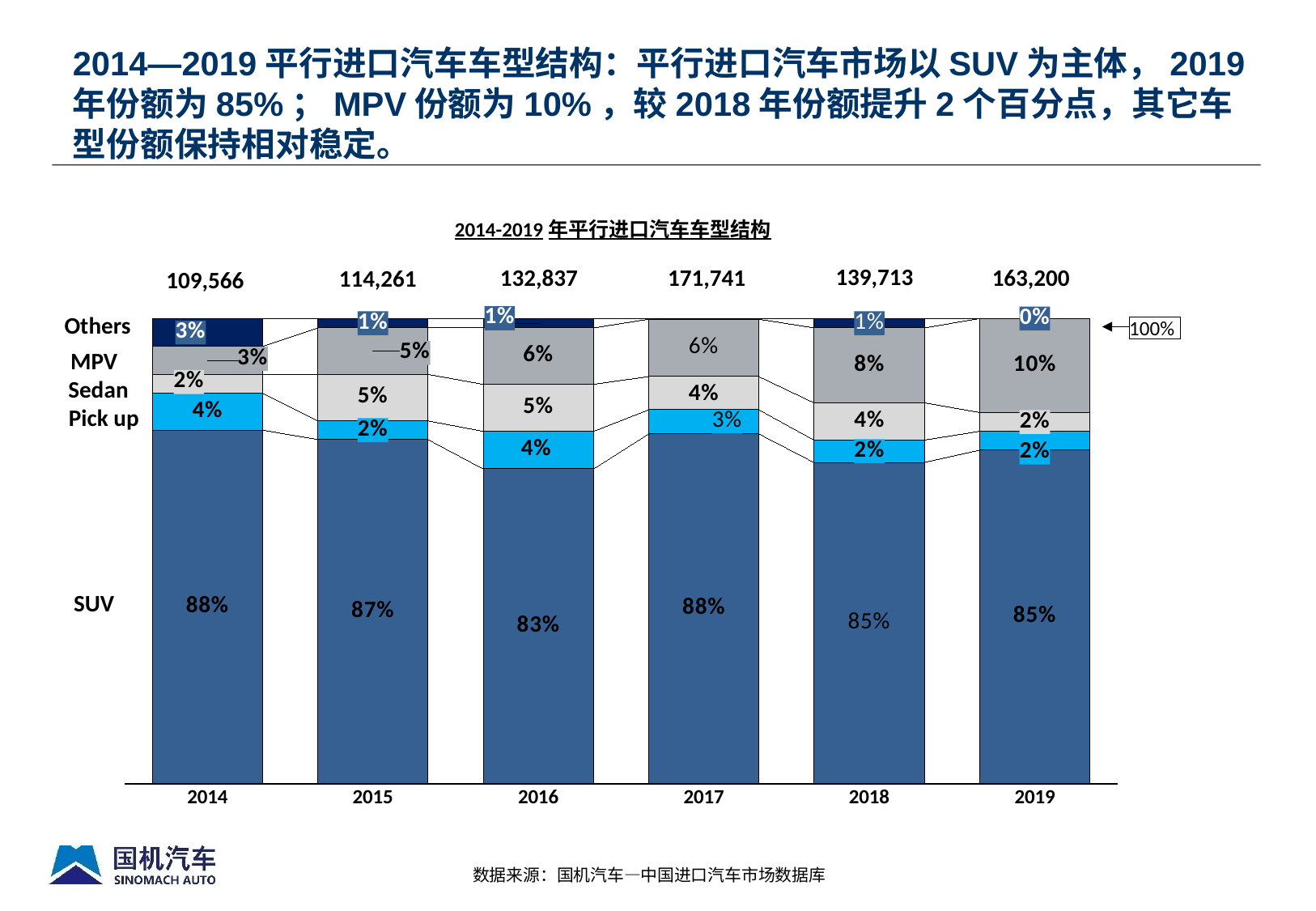

2014—2019平行进口汽车车型结构：平行进口汽车市场以SUV为主体，2019年份额为85%；MPV份额为10%，较2018年份额提升2个百分点，其它车型份额保持相对稳定。
2014-2019年平行进口汽车车型结构
139,713
171,741
163,200
132,837
114,261
109,566
Others

### Chart

| Category | SUV | Pick up | Sedan | MPV | others |
|---|---|---|---|---|---|
| 2014 | 0.88 | 0.04 | 0.02 | 0.03 | 0.03 |
| 2015 | 0.87 | 0.02 | 0.05 | 0.05 | 0.01 |
| 2016 | 0.83 | 0.04 | 0.05 | 0.06 | 0.01 |
| 2017 | 0.8760898696507197 | 0.025890023958278947 | 0.03565316765574331 | 0.06160120197467268 | 0.0007657367605854406 |
| 2018 | 0.84 | 0.02390661637271893 | 0.03981037822407993 | 0.08 | 0.01 |
| 2019 | 0.85 | 0.02 | 0.02 | 0.1 | 0.0 |
100%
MPV
Sedan
Pick up
SUV
数据来源：国机汽车—中国进口汽车市场数据库